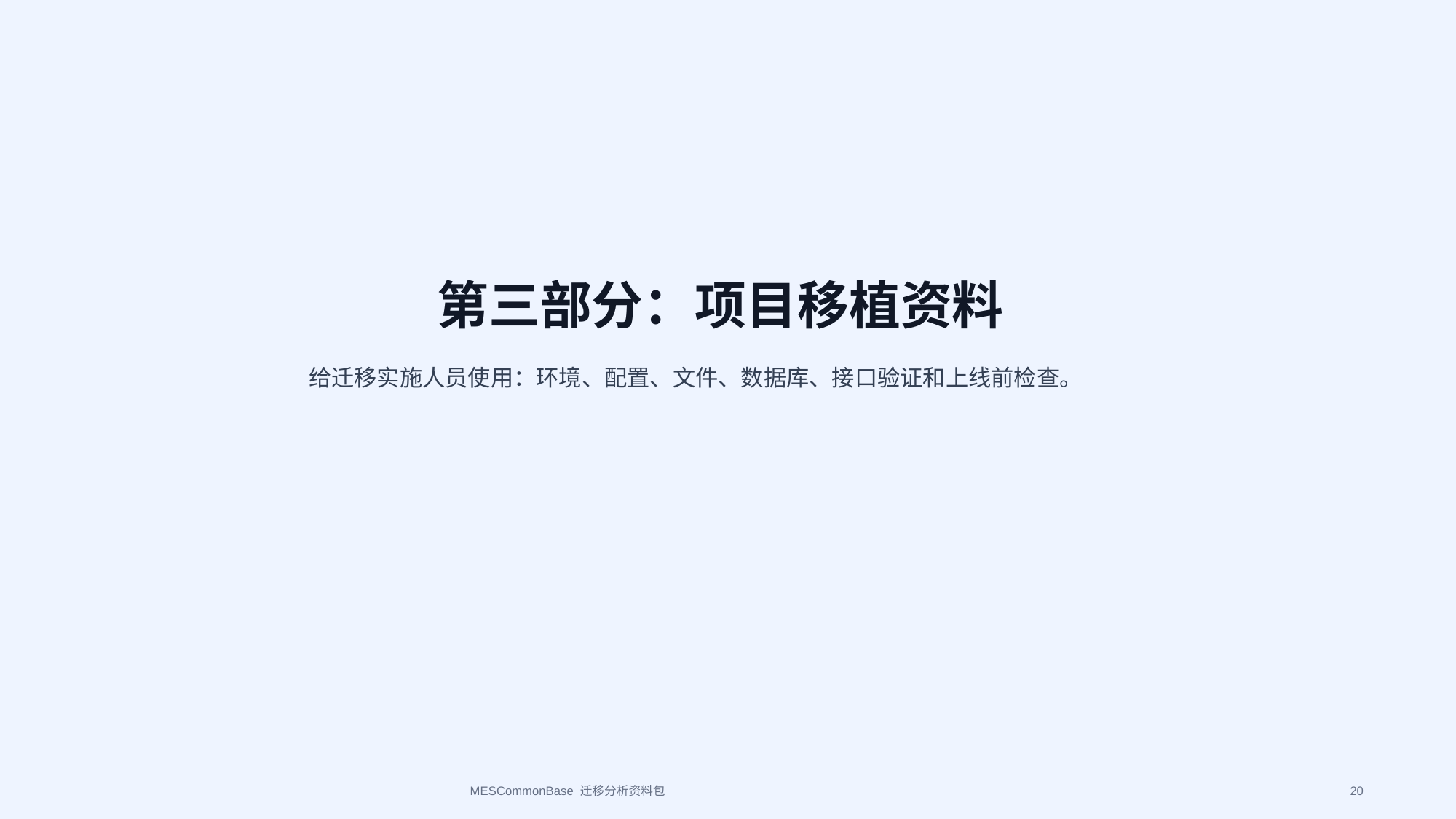

第三部分：项目移植资料
给迁移实施人员使用：环境、配置、文件、数据库、接口验证和上线前检查。
MESCommonBase 迁移分析资料包
20